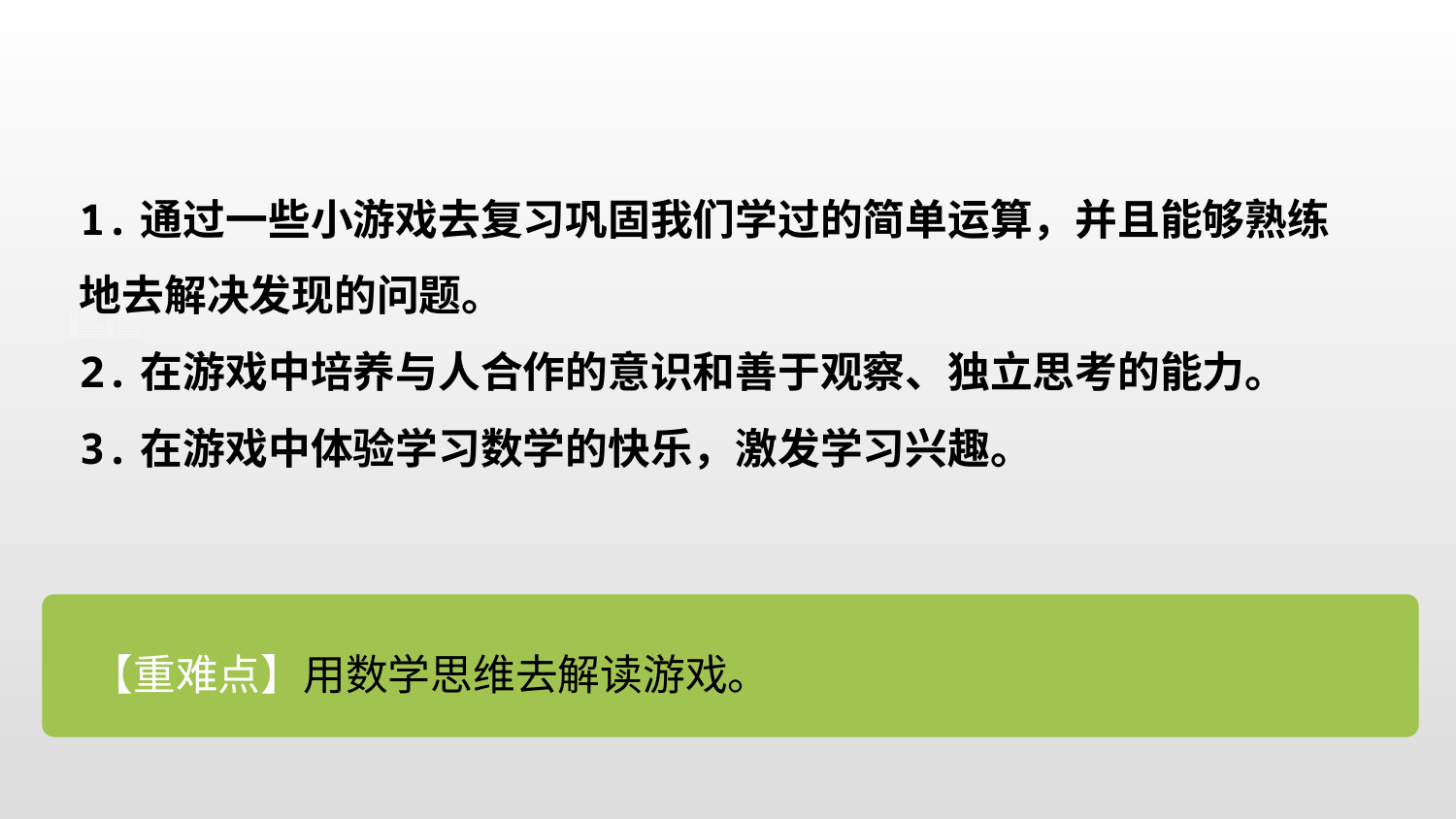

1.通过一些小游戏去复习巩固我们学过的简单运算，并且能够熟练地去解决发现的问题。
2.在游戏中培养与人合作的意识和善于观察、独立思考的能力。
3.在游戏中体验学习数学的快乐，激发学习兴趣。

【重难点】用数学思维去解读游戏。